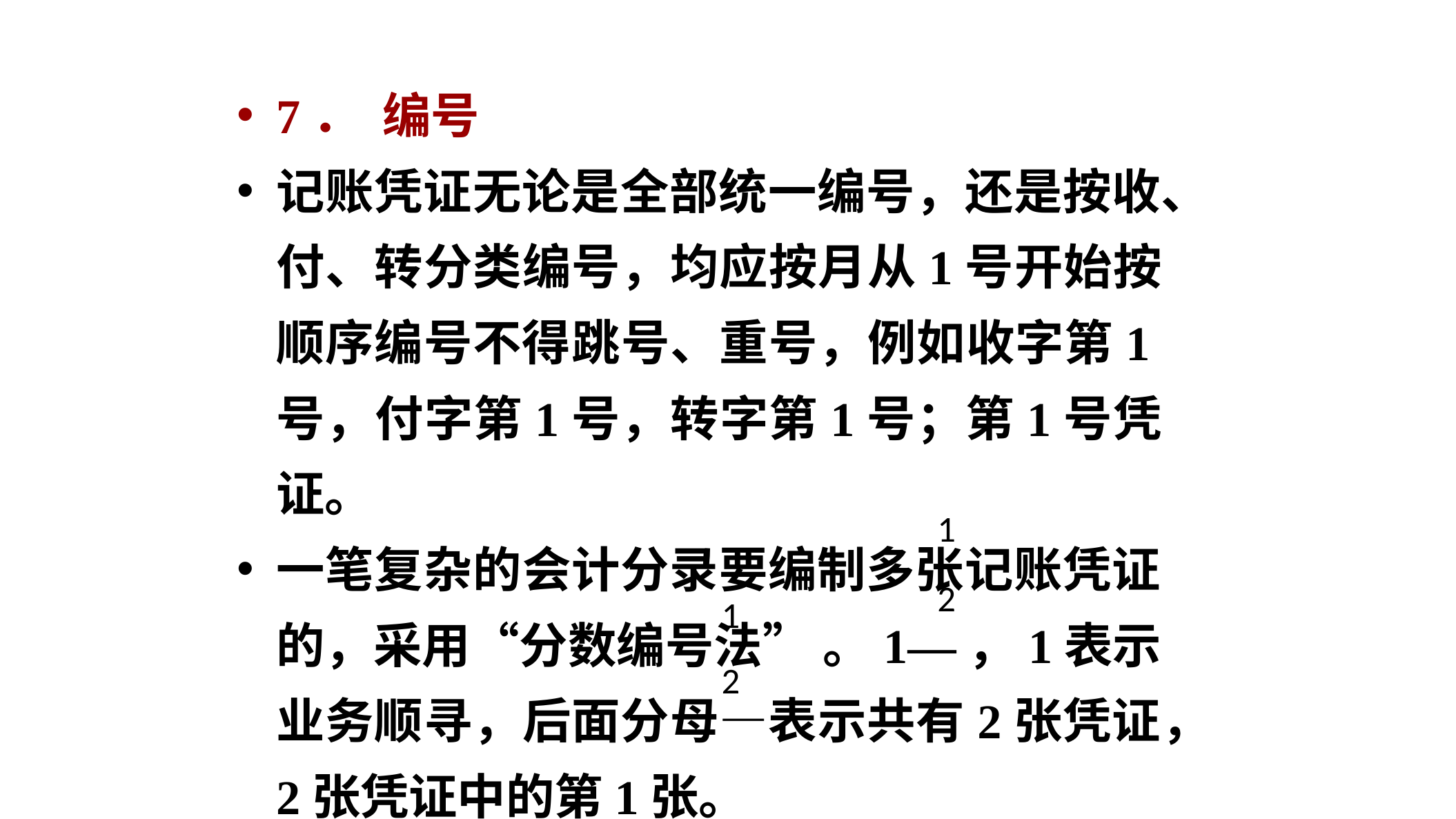

7．  编号
记账凭证无论是全部统一编号，还是按收、付、转分类编号，均应按月从1号开始按顺序编号不得跳号、重号，例如收字第1号，付字第1号，转字第1号；第1号凭证。
一笔复杂的会计分录要编制多张记账凭证的，采用“分数编号法” 。1—，1表示业务顺寻，后面分母—表示共有2张凭证，2张凭证中的第1张。

1
2
1
2